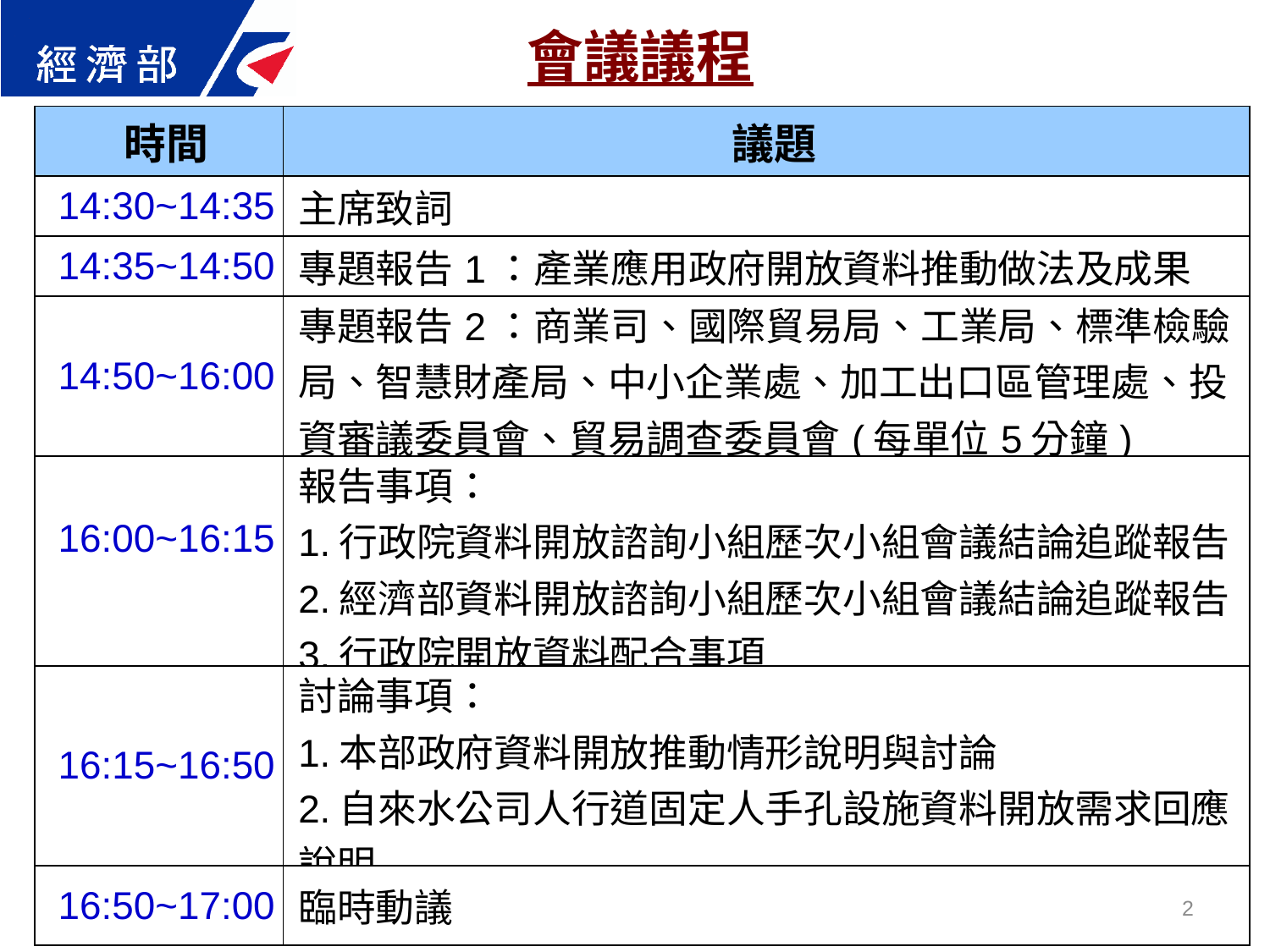

會議議程
| 時間 | 議題 |
| --- | --- |
| 14:30~14:35 | 主席致詞 |
| 14:35~14:50 | 專題報告1：產業應用政府開放資料推動做法及成果 |
| 14:50~16:00 | 專題報告2：商業司、國際貿易局、工業局、標準檢驗局、智慧財產局、中小企業處、加工出口區管理處、投資審議委員會、貿易調查委員會(每單位5分鐘) |
| 16:00~16:15 | 報告事項： 1.行政院資料開放諮詢小組歷次小組會議結論追蹤報告 2.經濟部資料開放諮詢小組歷次小組會議結論追蹤報告 3.行政院開放資料配合事項 |
| 16:15~16:50 | 討論事項： 1.本部政府資料開放推動情形說明與討論 2.自來水公司人行道固定人手孔設施資料開放需求回應說明 |
| 16:50~17:00 | 臨時動議 |
2